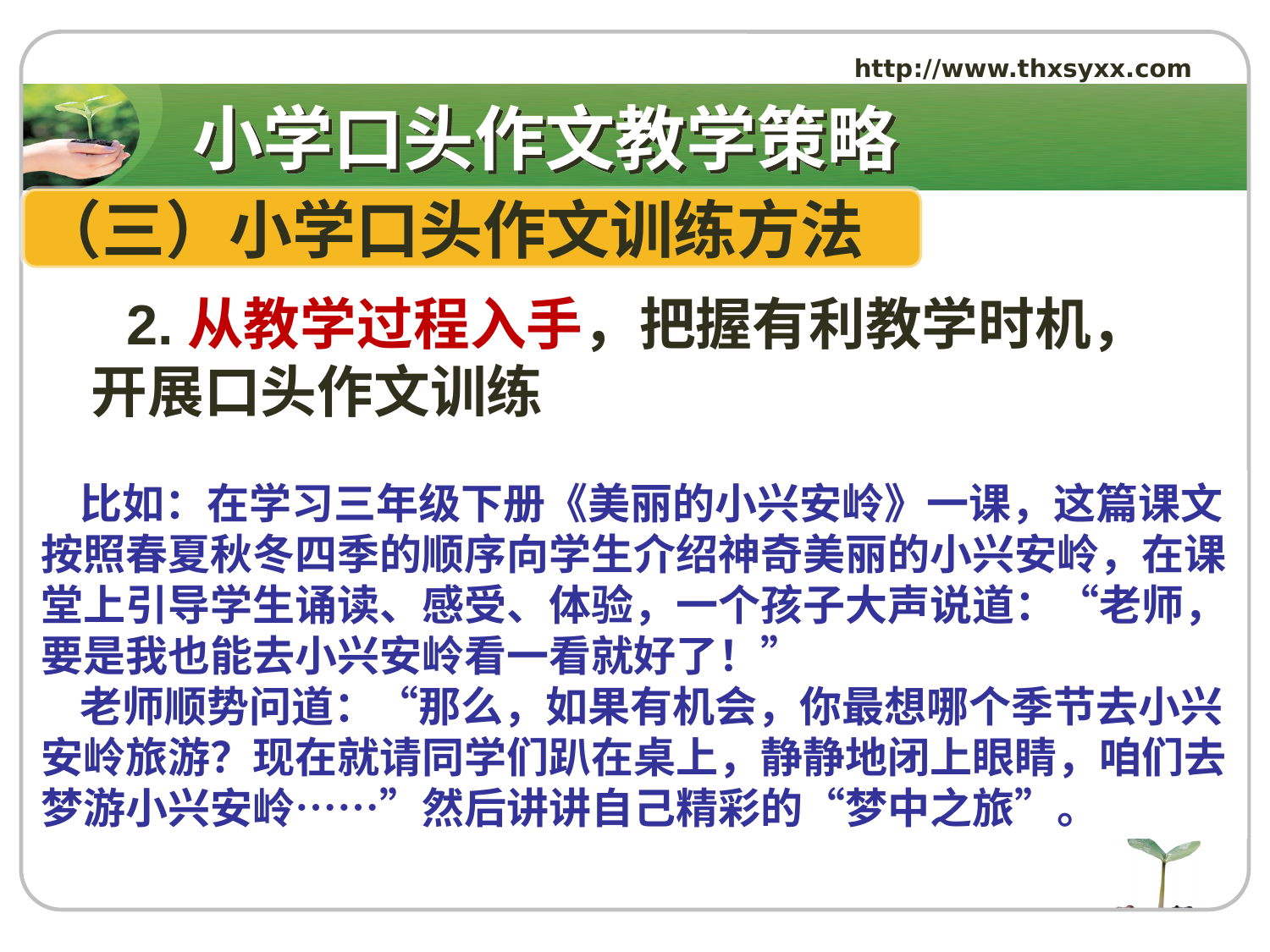

http://www.thxsyxx.com
# 小学口头作文教学策略
（三）小学口头作文训练方法
    2.从教学过程入手，把握有利教学时机，开展口头作文训练

   比如：在学习三年级下册《美丽的小兴安岭》一课，这篇课文按照春夏秋冬四季的顺序向学生介绍神奇美丽的小兴安岭，在课堂上引导学生诵读、感受、体验，一个孩子大声说道：“老师，要是我也能去小兴安岭看一看就好了！”
   老师顺势问道：“那么，如果有机会，你最想哪个季节去小兴安岭旅游？现在就请同学们趴在桌上，静静地闭上眼睛，咱们去梦游小兴安岭……”然后讲讲自己精彩的“梦中之旅”。